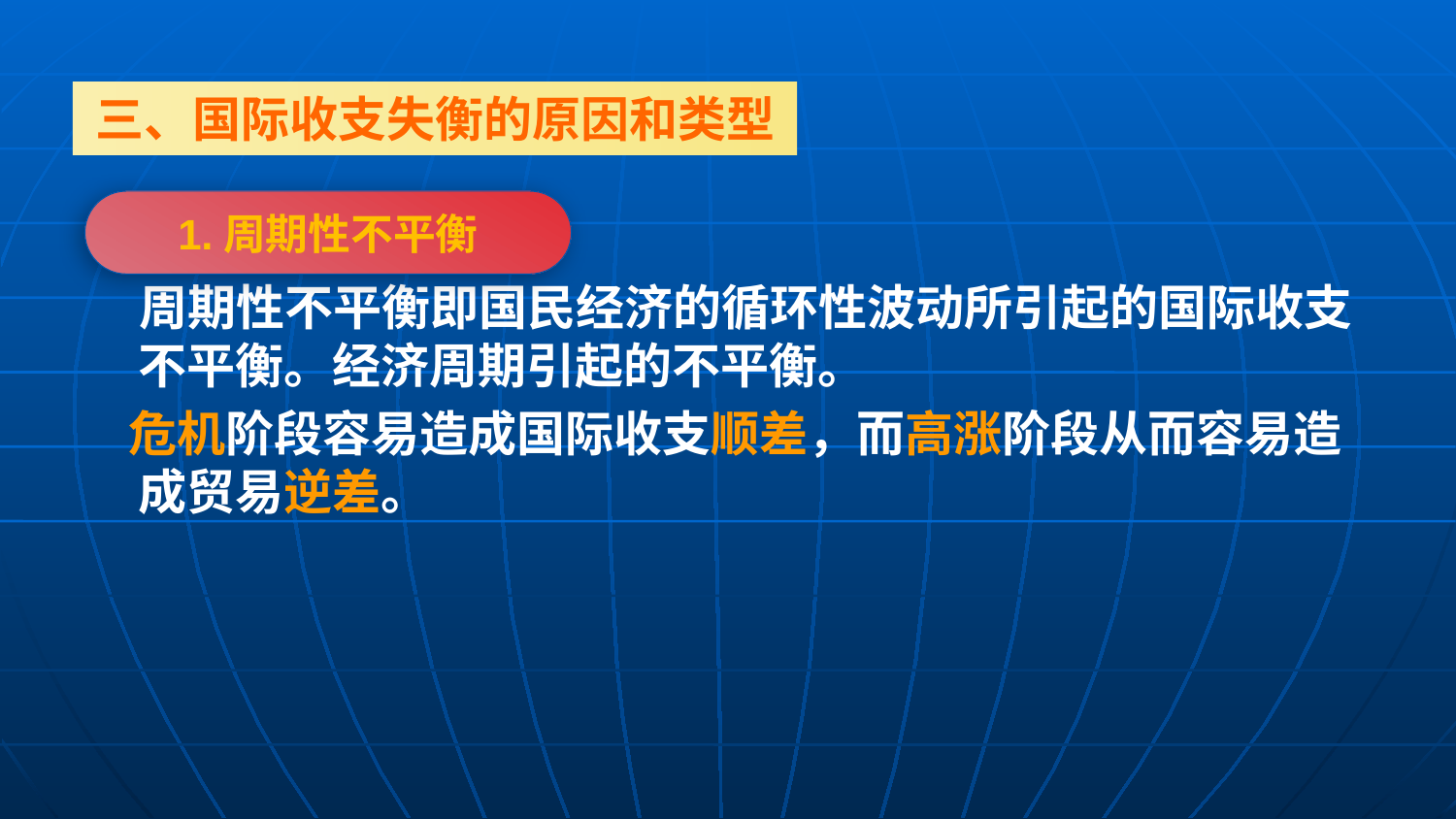

三、国际收支失衡的原因和类型
1.周期性不平衡

    周期性不平衡即国民经济的循环性波动所引起的国际收支不平衡。经济周期引起的不平衡。
   危机阶段容易造成国际收支顺差，而高涨阶段从而容易造成贸易逆差。